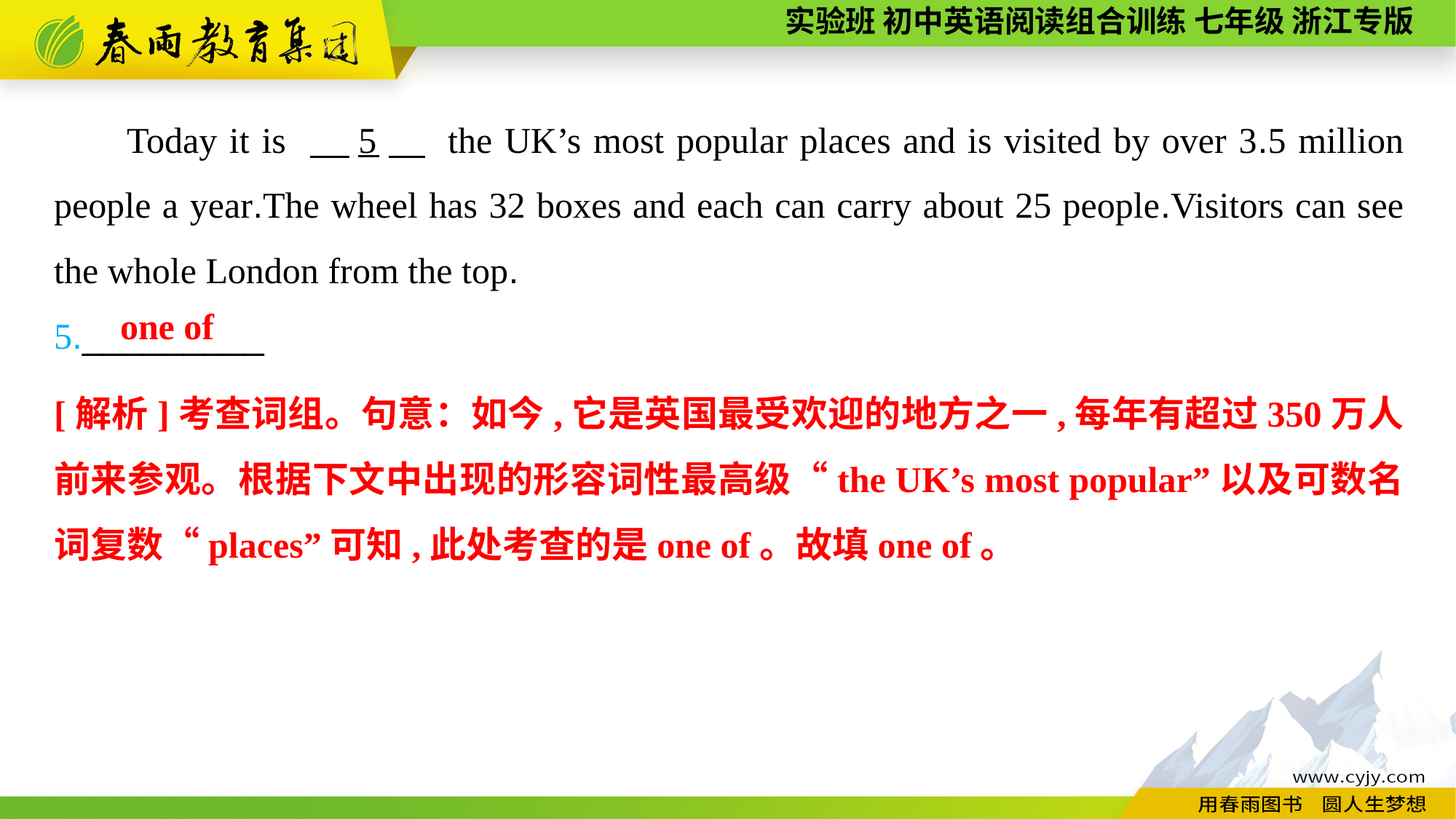

Today it is 　5　 the UK’s most popular places and is visited by over 3.5 million people a year.The wheel has 32 boxes and each can carry about 25 people.Visitors can see the whole London from the top.
5._________
one of
[解析]考查词组。句意：如今,它是英国最受欢迎的地方之一,每年有超过350万人前来参观。根据下文中出现的形容词性最高级“the UK’s most popular”以及可数名词复数“places”可知,此处考查的是one of。故填one of。